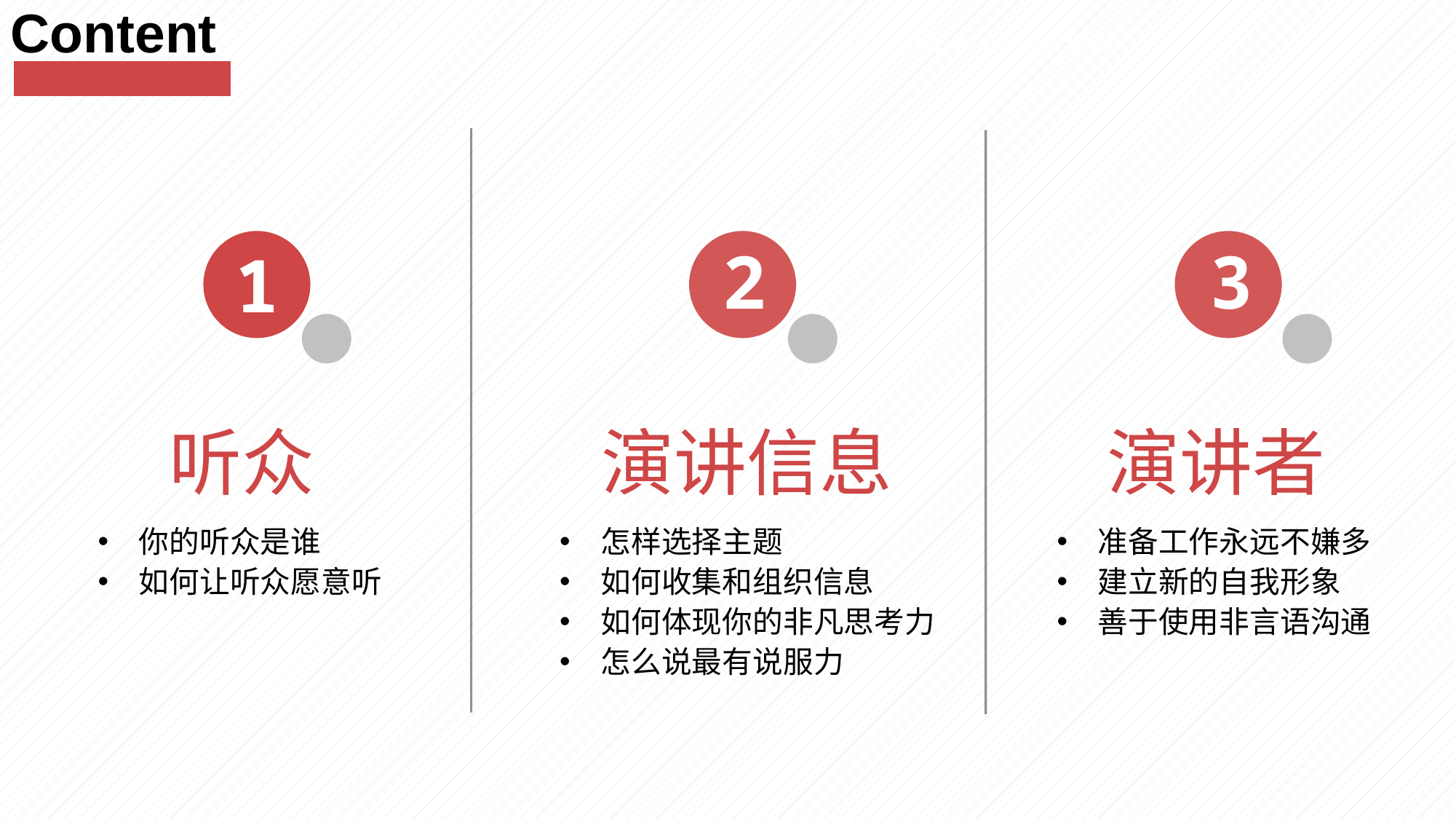

Content
https://www.ypppt.com/

2
3
1

听众
演讲信息
演讲者
你的听众是谁
如何让听众愿意听
怎样选择主题
如何收集和组织信息
如何体现你的非凡思考力
怎么说最有说服力
准备工作永远不嫌多
建立新的自我形象
善于使用非言语沟通